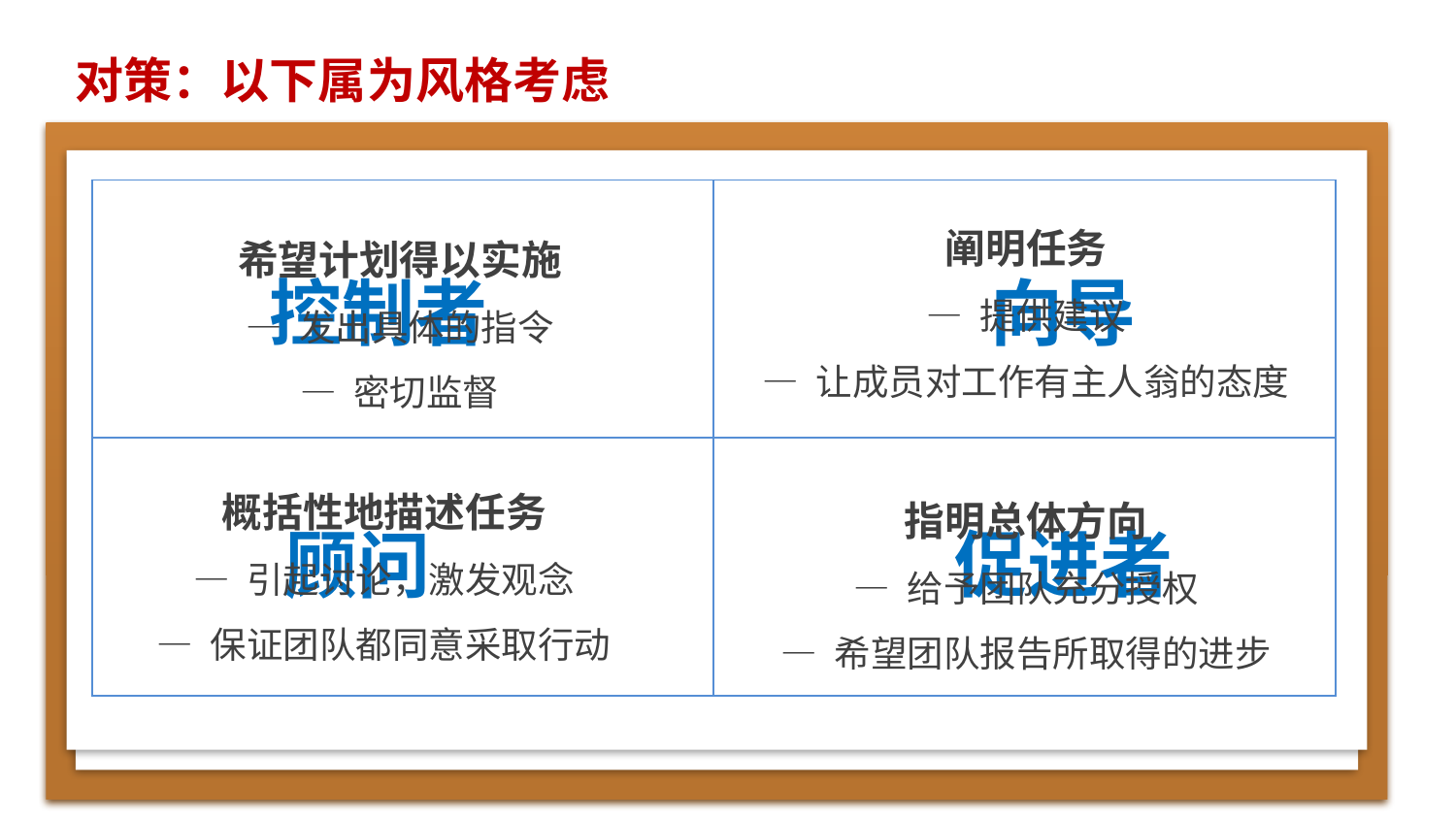

对策：以下属为风格考虑

|  |  |
| --- | --- |
|  |  |
阐明任务
— 提供建议
— 让成员对工作有主人翁的态度
希望计划得以实施
— 发出具体的指令
— 密切监督
向导
控制者
概括性地描述任务
— 引起讨论，激发观念
— 保证团队都同意采取行动
指明总体方向
— 给予团队充分授权
— 希望团队报告所取得的进步
促进者
顾问